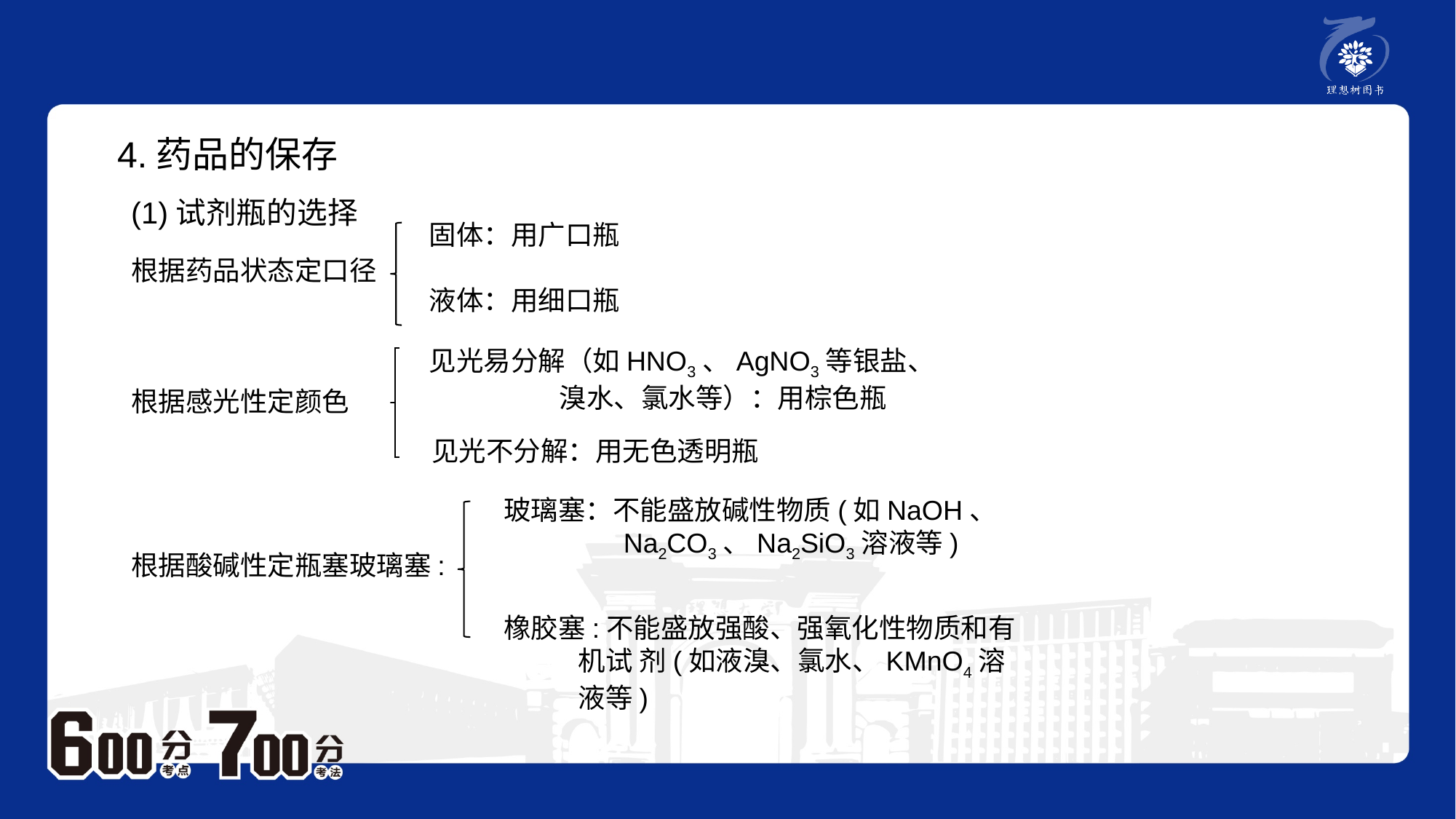

4.药品的保存
(1)试剂瓶的选择
固体：用广口瓶

液体：用细口瓶

根据药品状态定口径

根据感光性定颜色

根据酸碱性定瓶塞玻璃塞:

见光易分解（如HNO3、AgNO3等银盐、
                    溴水、氯水等）：用棕色瓶

见光不分解：用无色透明瓶
玻璃塞：不能盛放碱性物质(如NaOH、
  　　　  Na2CO3、Na2SiO3溶液等)

橡胶塞:不能盛放强酸、强氧化性物质和有
           机试 剂(如液溴、氯水、KMnO4溶
           液等)